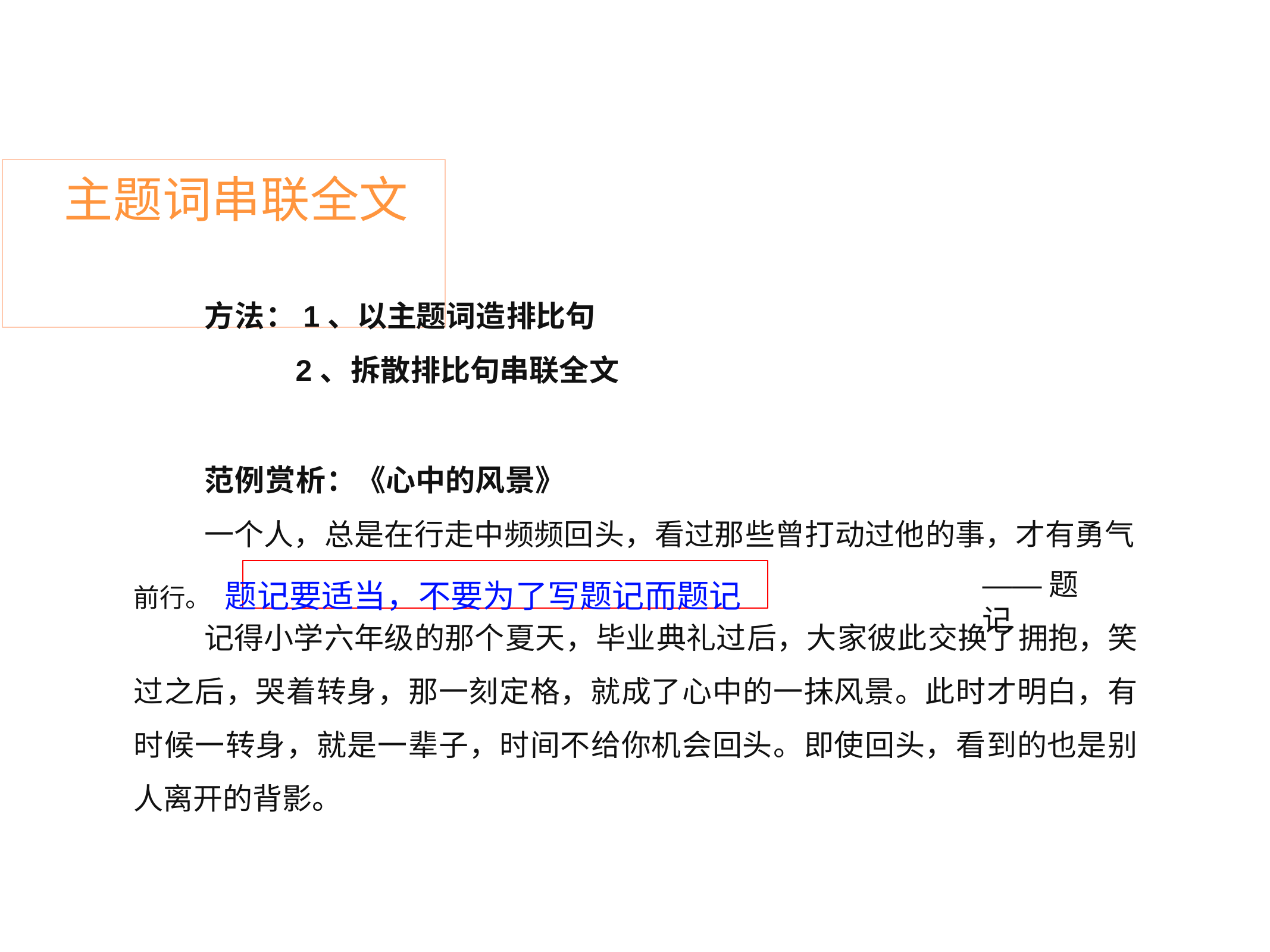

# 主题词串联全文
方法：1、以主题词造排比句
2、拆散排比句串联全文

范例赏析：《心中的风景》
一个人，总是在行走中频频回头，看过那些曾打动过他的事，才有勇气

前行。 题记要适当，不要为了写题记而题记
——题记
记得小学六年级的那个夏天，毕业典礼过后，大家彼此交换了拥抱，笑 过之后，哭着转身，那一刻定格，就成了心中的一抹风景。此时才明白，有 时候一转身，就是一辈子，时间不给你机会回头。即使回头，看到的也是别 人离开的背影。